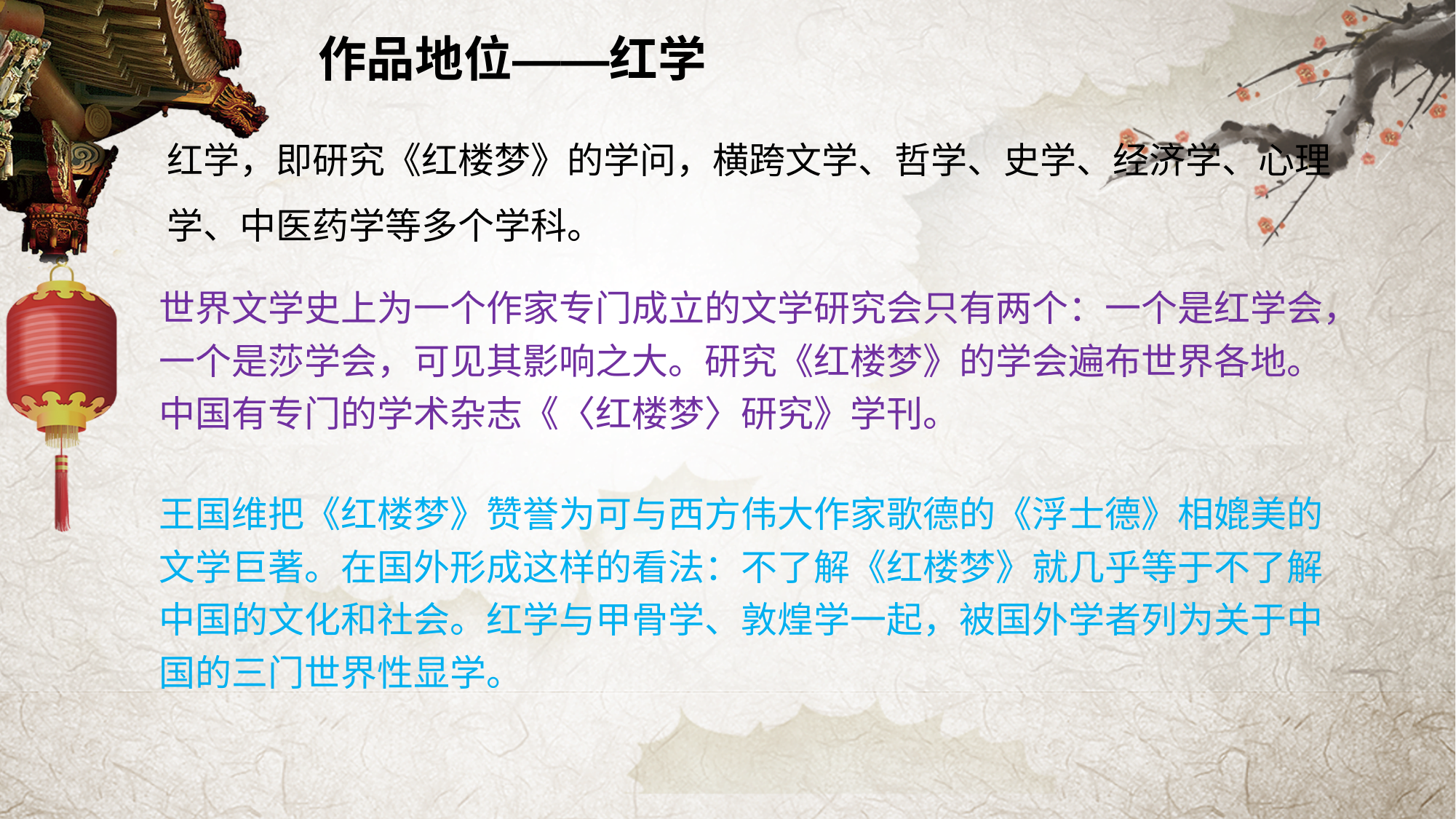

作品地位——红学
红学，即研究《红楼梦》的学问，横跨文学、哲学、史学、经济学、心理学、中医药学等多个学科。
世界文学史上为一个作家专门成立的文学研究会只有两个：一个是红学会，一个是莎学会，可见其影响之大。研究《红楼梦》的学会遍布世界各地。中国有专门的学术杂志《〈红楼梦〉研究》学刊。
王国维把《红楼梦》赞誉为可与西方伟大作家歌德的《浮士德》相媲美的文学巨著。在国外形成这样的看法：不了解《红楼梦》就几乎等于不了解中国的文化和社会。红学与甲骨学、敦煌学一起，被国外学者列为关于中国的三门世界性显学。